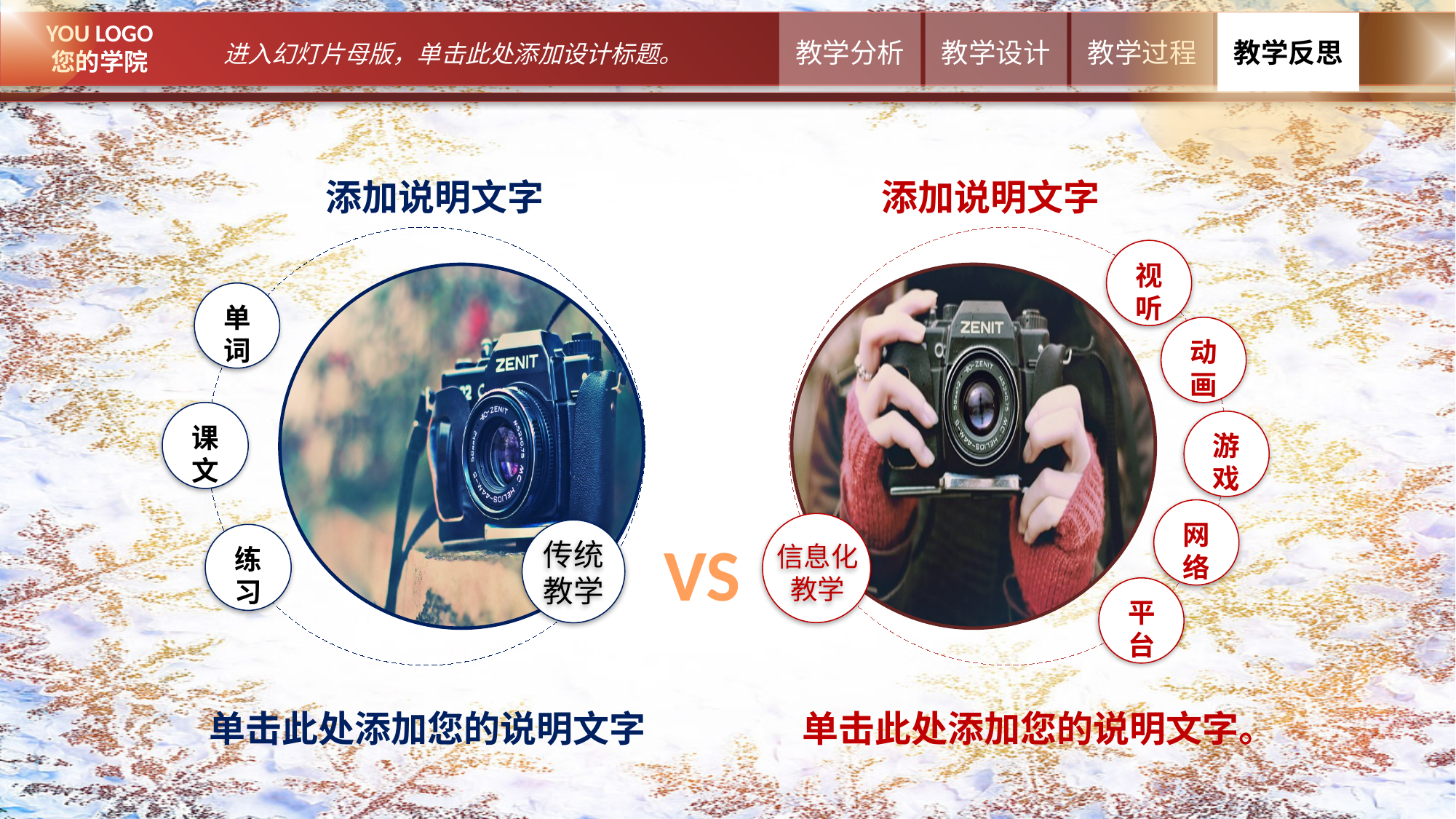

添加说明文字
添加说明文字

视听

单词
动画
课文
游戏
网络

信息化教学

传统
教学
VS
练习
平台
单击此处添加您的说明文字
单击此处添加您的说明文字。